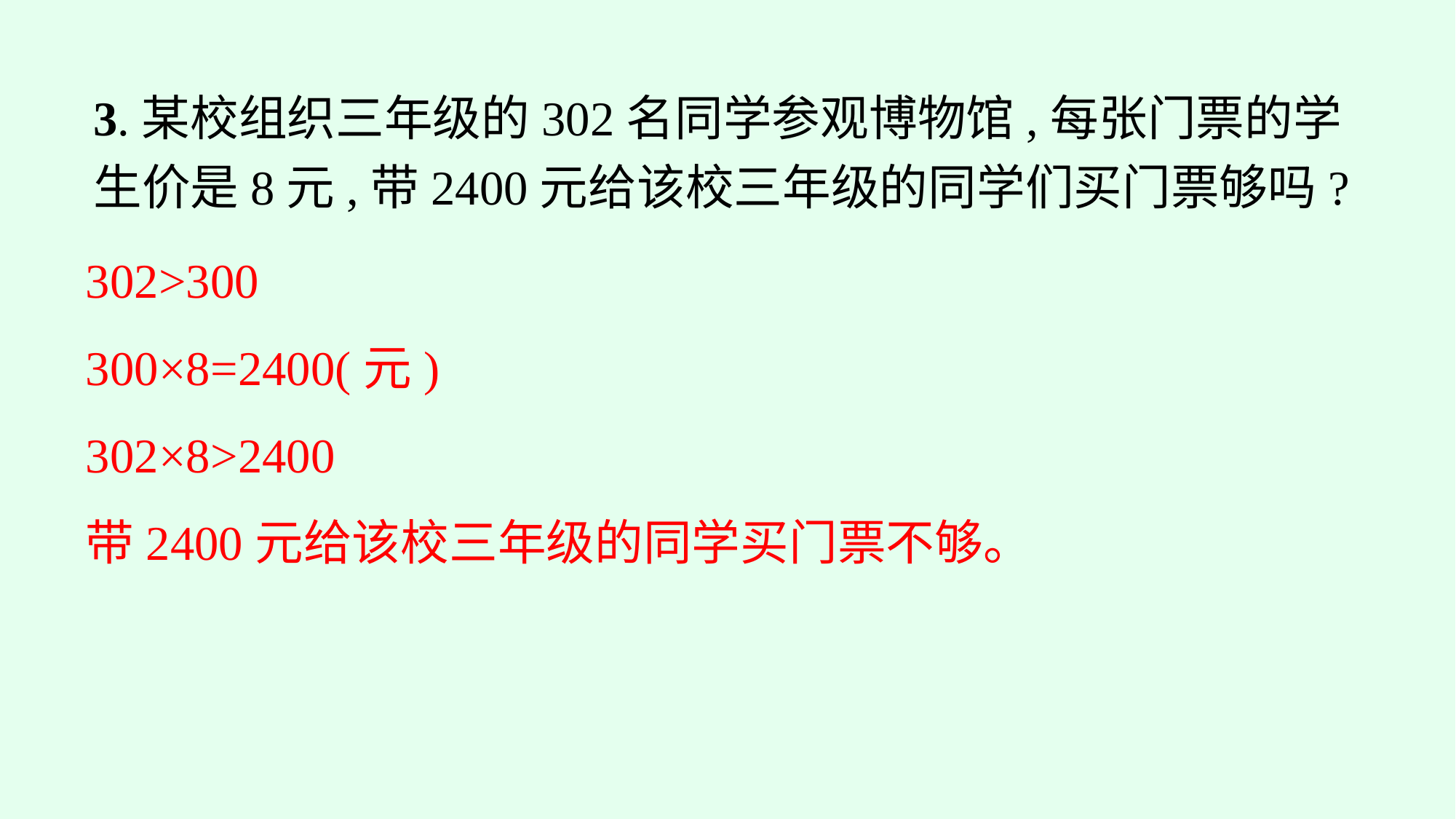

3.某校组织三年级的302名同学参观博物馆,每张门票的学生价是8元,带2400元给该校三年级的同学们买门票够吗?
302>300
300×8=2400(元)
302×8>2400
带2400元给该校三年级的同学买门票不够。